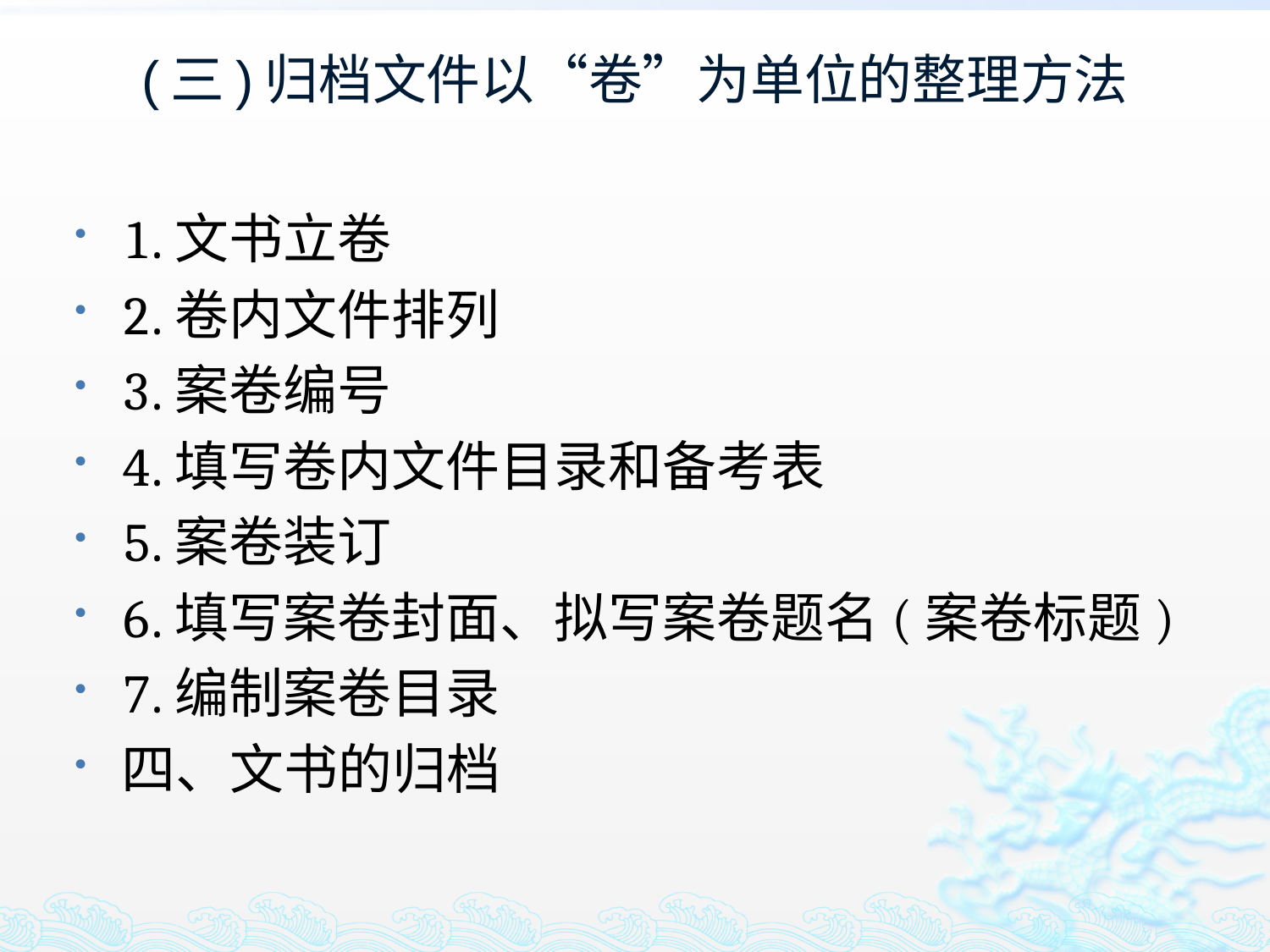

# (三)归档文件以“卷”为单位的整理方法
1.文书立卷
2.卷内文件排列
3.案卷编号
4.填写卷内文件目录和备考表
5.案卷装订
6.填写案卷封面、拟写案卷题名(案卷标题)
7.编制案卷目录
四、文书的归档